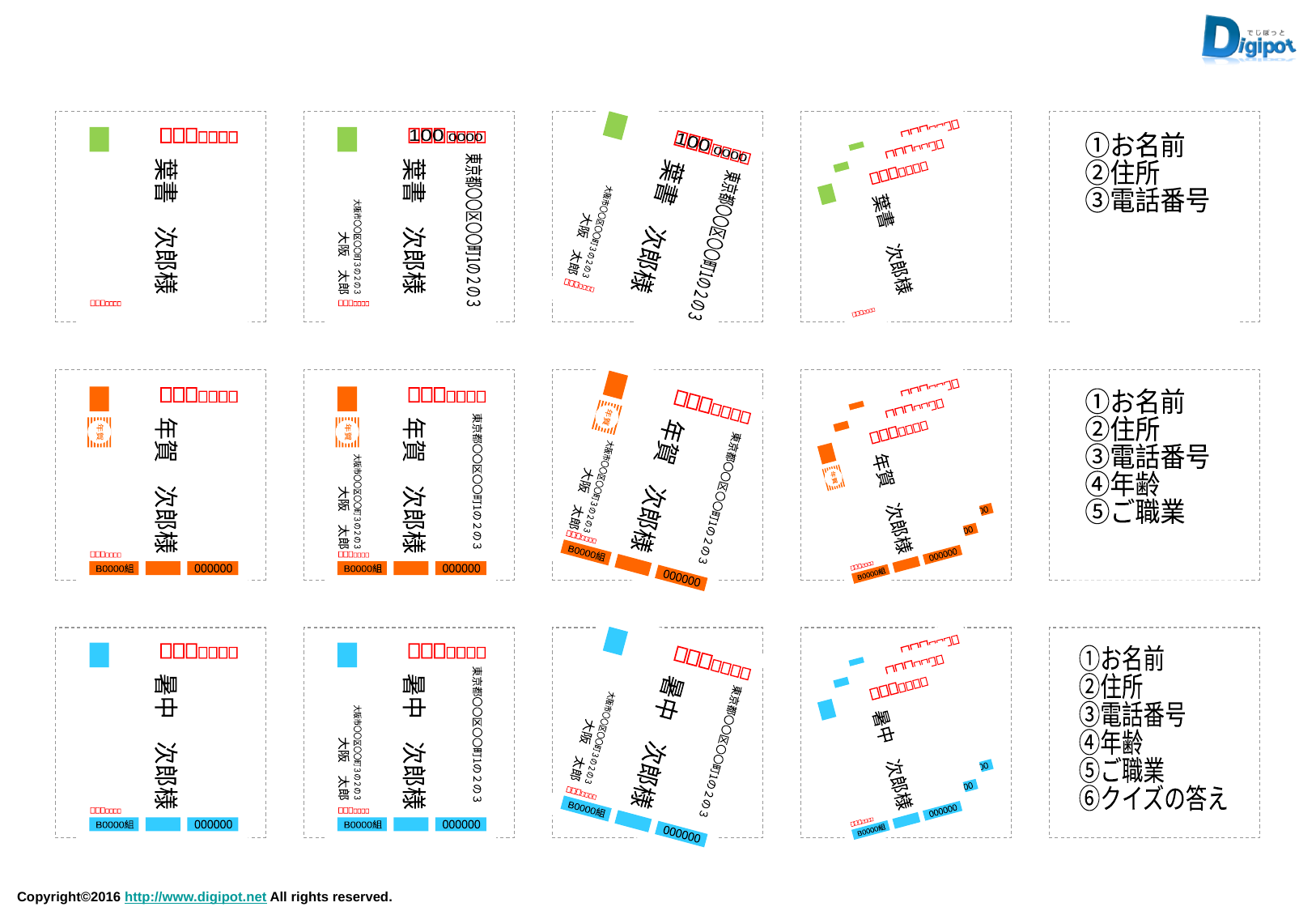

葉書　次郎様

葉書　次郎様
東京都〇〇区〇〇町1の２の３

100
0000
大阪市〇〇区〇〇町３の２の３
大阪　太郎

葉書　次郎様
東京都〇〇区〇〇町1の２の３

100
0000
大阪市〇〇区〇〇町３の２の３
大阪　太郎

①お名前
②住所
③電話番号

葉書　次郎様

葉書　次郎様

葉書　次郎様

①お名前
②住所
③電話番号
④年齢
⑤ご職業

年賀　次郎様

年賀

B0000組
000000

年賀　次郎様

年賀

B0000組
000000
東京都〇〇区〇〇町1の２の３
大阪市〇〇区〇〇町３の２の３
大阪　太郎

年賀　次郎様

年賀

B0000組
000000
東京都〇〇区〇〇町1の２の３
大阪市〇〇区〇〇町３の２の３
大阪　太郎

年賀　次郎様

年賀

B0000組
000000

年賀　次郎様

年賀

B0000組
000000

年賀　次郎様

年賀

B0000組
000000

①お名前
②住所
③電話番号
④年齢
⑤ご職業
⑥クイズの答え

暑中　次郎様

B0000組
000000

暑中　次郎様

B0000組
000000
東京都〇〇区〇〇町1の２の３
大阪市〇〇区〇〇町３の２の３
大阪　太郎

暑中　次郎様

B0000組
000000
東京都〇〇区〇〇町1の２の３
大阪市〇〇区〇〇町３の２の３
大阪　太郎

暑中　次郎様

B0000組
000000

暑中　次郎様

B0000組
000000

暑中　次郎様

B0000組
000000